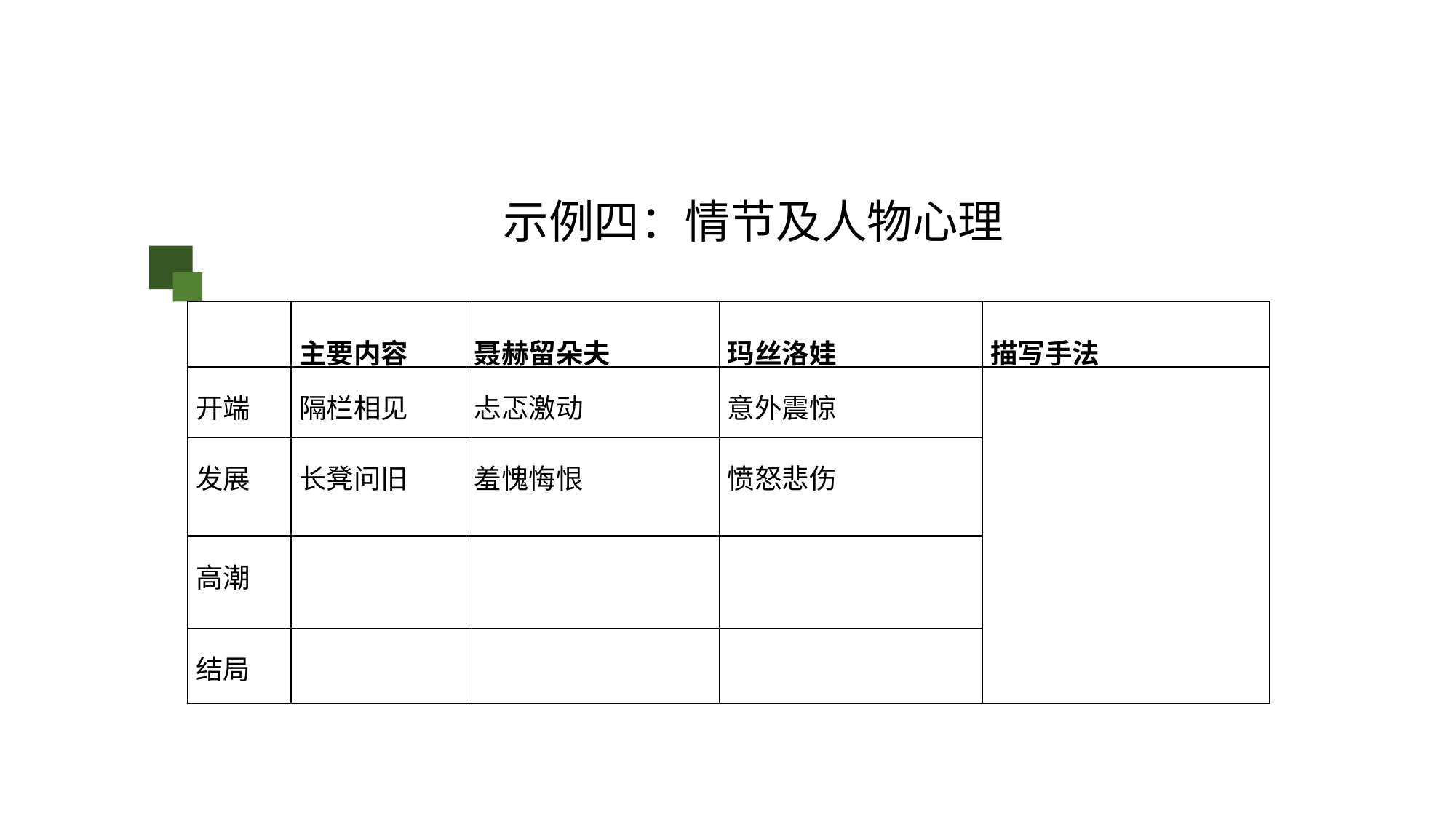

示例四：情节及人物心理

|  | 主要内容 | 聂赫留朵夫 | 玛丝洛娃 | 描写手法 |
| --- | --- | --- | --- | --- |
| 开端 | 隔栏相见 | 忐忑激动 | 意外震惊 |  |
| 发展 | 长凳问旧 | 羞愧悔恨 | 愤怒悲伤 |  |
| 高潮 |  |  |  |  |
| 结局 |  |  |  |  |